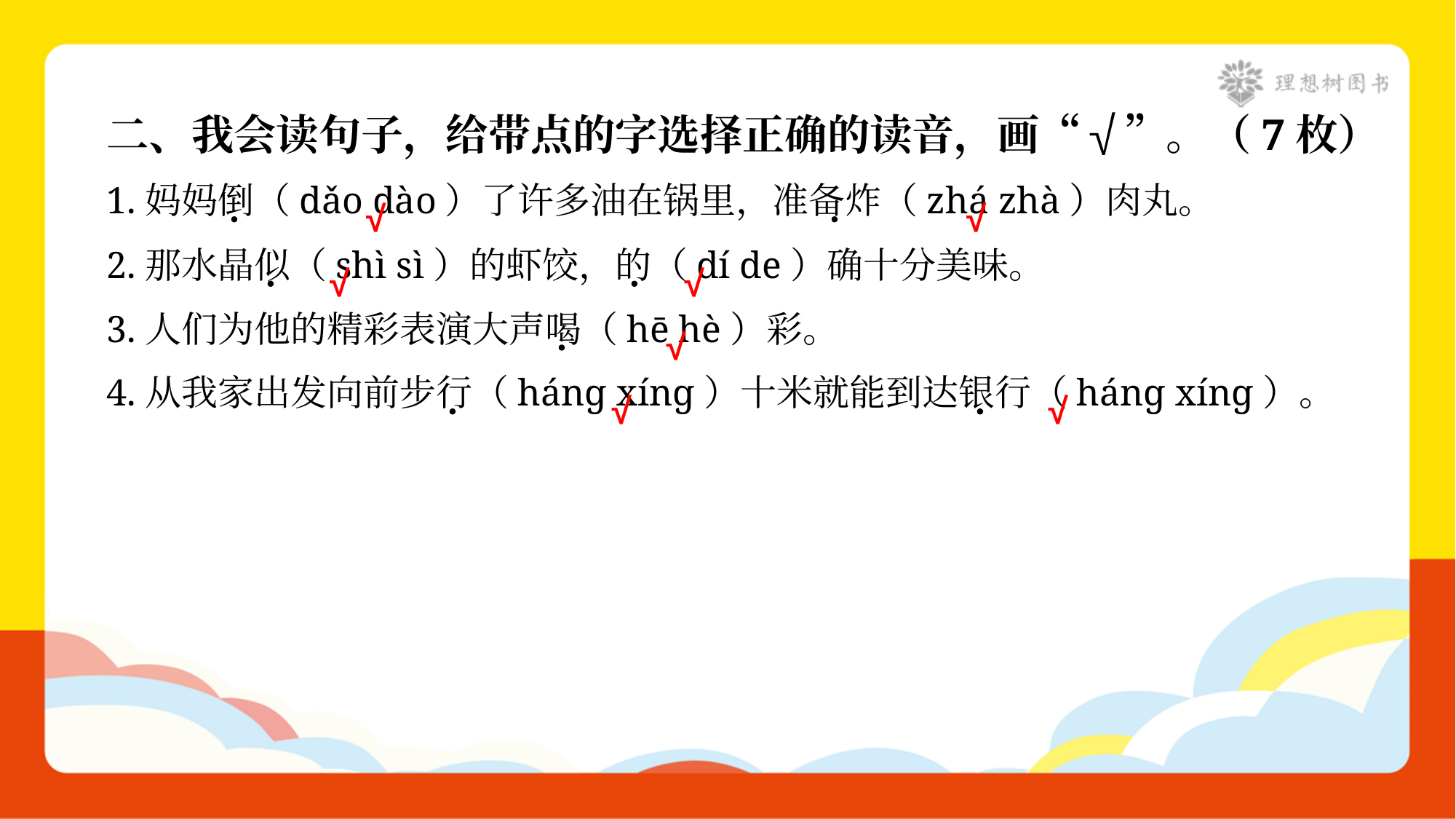

二、我会读句子，给带点的字选择正确的读音，画“√”。（7枚）
1.妈妈倒（dǎo dào）了许多油在锅里，准备炸（zhá zhà）肉丸。
√
√

2.那水晶似（shì sì）的虾饺，的（dí de）确十分美味。
√
√

3.人们为他的精彩表演大声喝（hē hè）彩。
√

4.从我家出发向前步行（hánɡ xínɡ）十米就能到达银行（hánɡ xínɡ）。
√
√